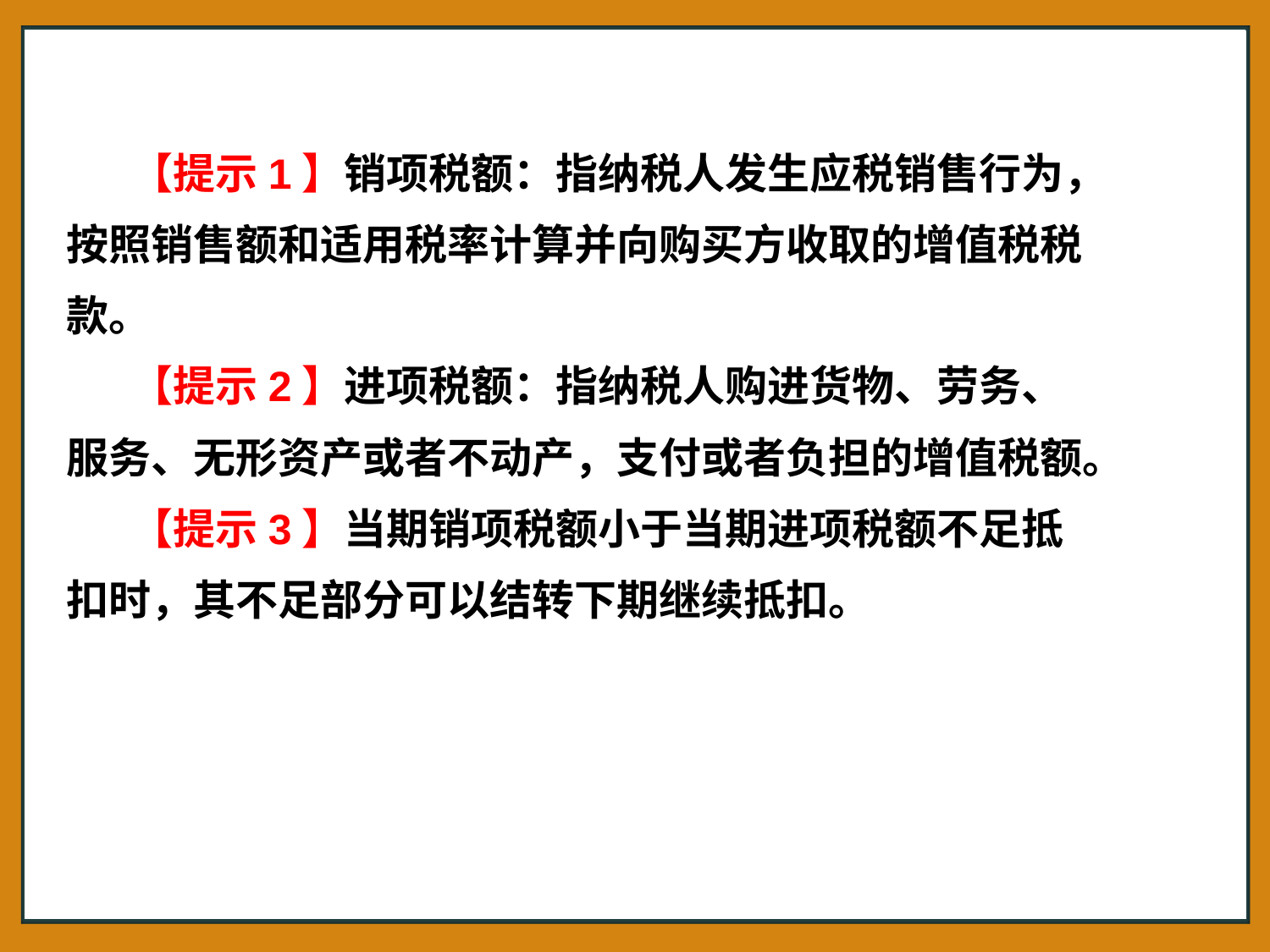

【提示1】销项税额：指纳税人发生应税销售行为，按照销售额和适用税率计算并向购买方收取的增值税税款。
【提示2】进项税额：指纳税人购进货物、劳务、服务、无形资产或者不动产，支付或者负担的增值税额。
【提示3】当期销项税额小于当期进项税额不足抵扣时，其不足部分可以结转下期继续抵扣。